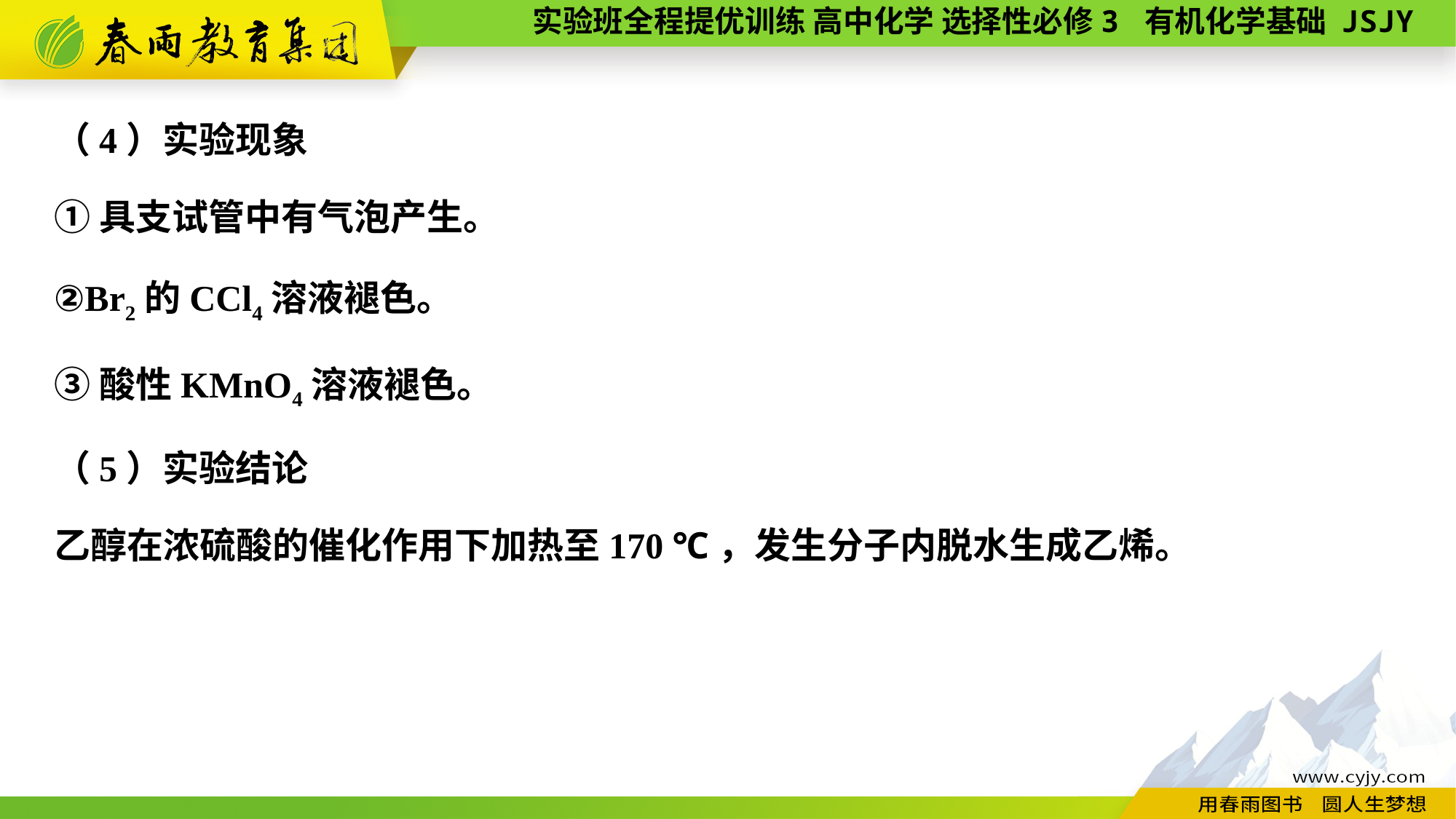

（4）实验现象
①具支试管中有气泡产生。
②Br2的CCl4溶液褪色。
③酸性KMnO4溶液褪色。
（5）实验结论
乙醇在浓硫酸的催化作用下加热至170 ℃，发生分子内脱水生成乙烯。